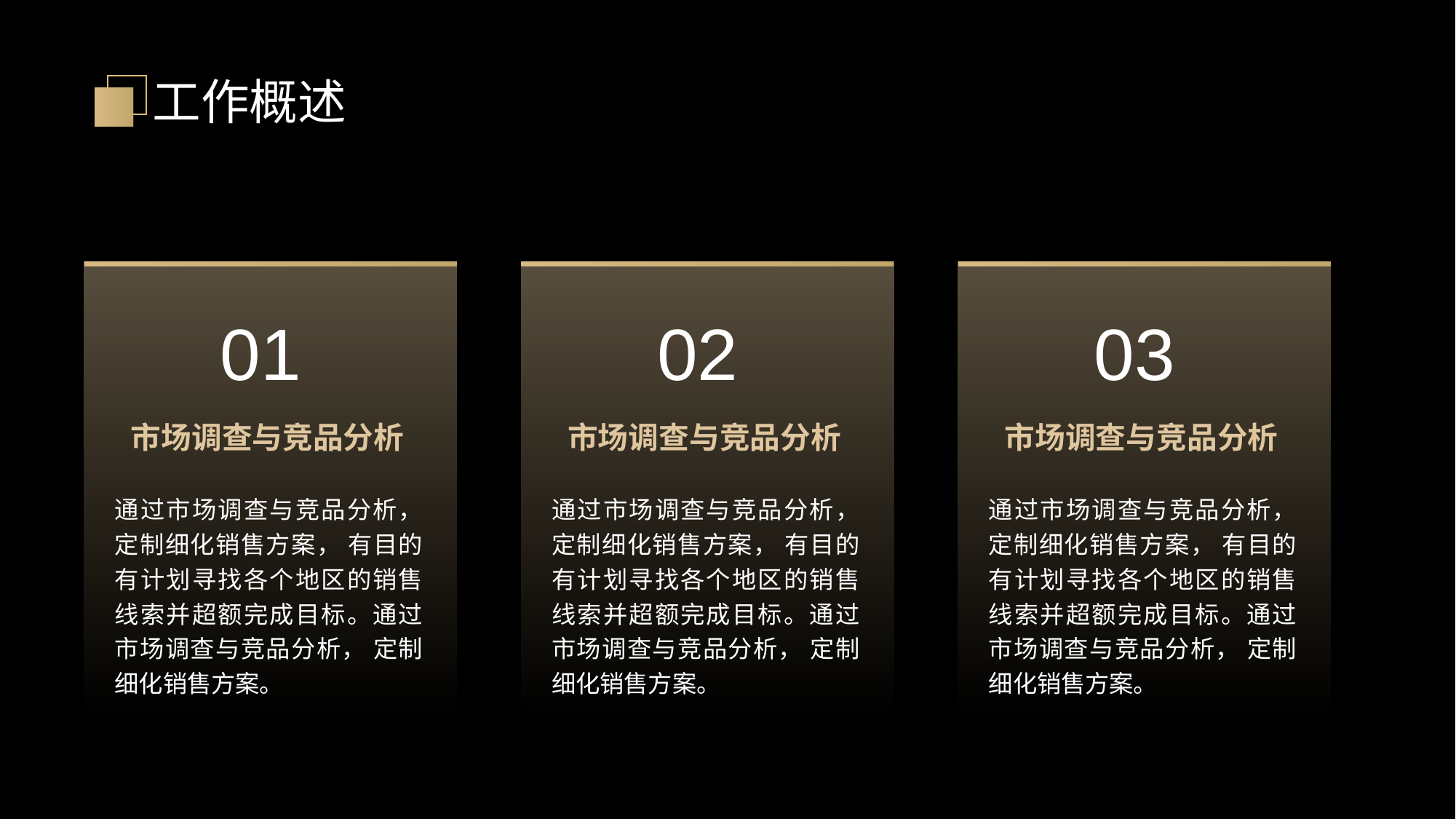

工作概述

01
02
03
市场调查与竞品分析
市场调查与竞品分析
市场调查与竞品分析
通过市场调查与竞品分析， 定制细化销售方案， 有目的有计划寻找各个地区的销售线索并超额完成目标。通过市场调查与竞品分析， 定制细化销售方案。
通过市场调查与竞品分析， 定制细化销售方案， 有目的有计划寻找各个地区的销售线索并超额完成目标。通过市场调查与竞品分析， 定制细化销售方案。
通过市场调查与竞品分析， 定制细化销售方案， 有目的有计划寻找各个地区的销售线索并超额完成目标。通过市场调查与竞品分析， 定制细化销售方案。